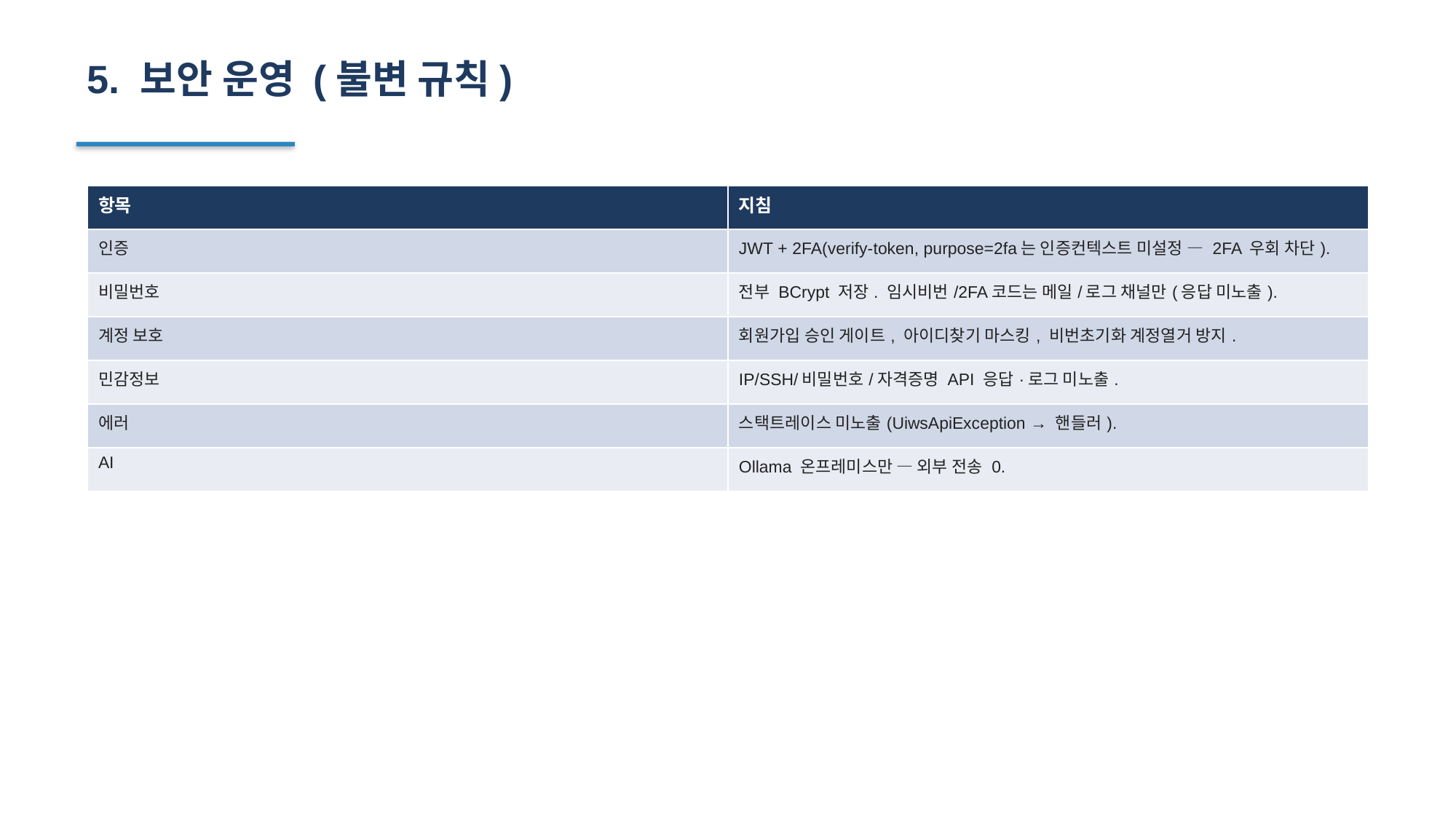

5. 보안 운영 (불변 규칙)

| 항목 | 지침 |
| --- | --- |
| 인증 | JWT + 2FA(verify-token, purpose=2fa는 인증컨텍스트 미설정 — 2FA 우회 차단). |
| 비밀번호 | 전부 BCrypt 저장. 임시비번/2FA코드는 메일/로그 채널만(응답 미노출). |
| 계정 보호 | 회원가입 승인 게이트, 아이디찾기 마스킹, 비번초기화 계정열거 방지. |
| 민감정보 | IP/SSH/비밀번호/자격증명 API 응답·로그 미노출. |
| 에러 | 스택트레이스 미노출(UiwsApiException → 핸들러). |
| AI | Ollama 온프레미스만 — 외부 전송 0. |